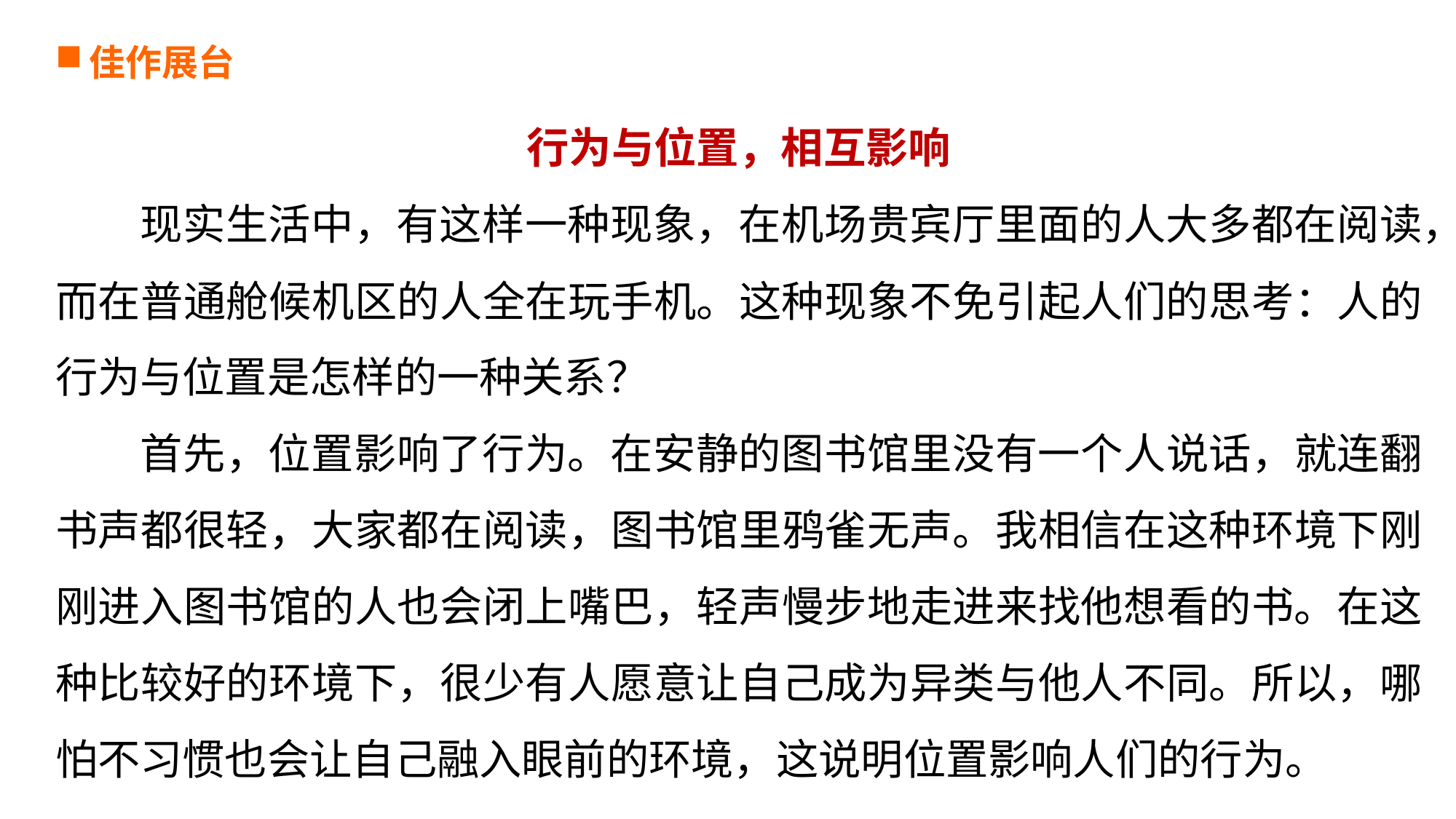

佳作展台
行为与位置，相互影响
现实生活中，有这样一种现象，在机场贵宾厅里面的人大多都在阅读，而在普通舱候机区的人全在玩手机。这种现象不免引起人们的思考：人的行为与位置是怎样的一种关系？
首先，位置影响了行为。在安静的图书馆里没有一个人说话，就连翻书声都很轻，大家都在阅读，图书馆里鸦雀无声。我相信在这种环境下刚刚进入图书馆的人也会闭上嘴巴，轻声慢步地走进来找他想看的书。在这种比较好的环境下，很少有人愿意让自己成为异类与他人不同。所以，哪怕不习惯也会让自己融入眼前的环境，这说明位置影响人们的行为。